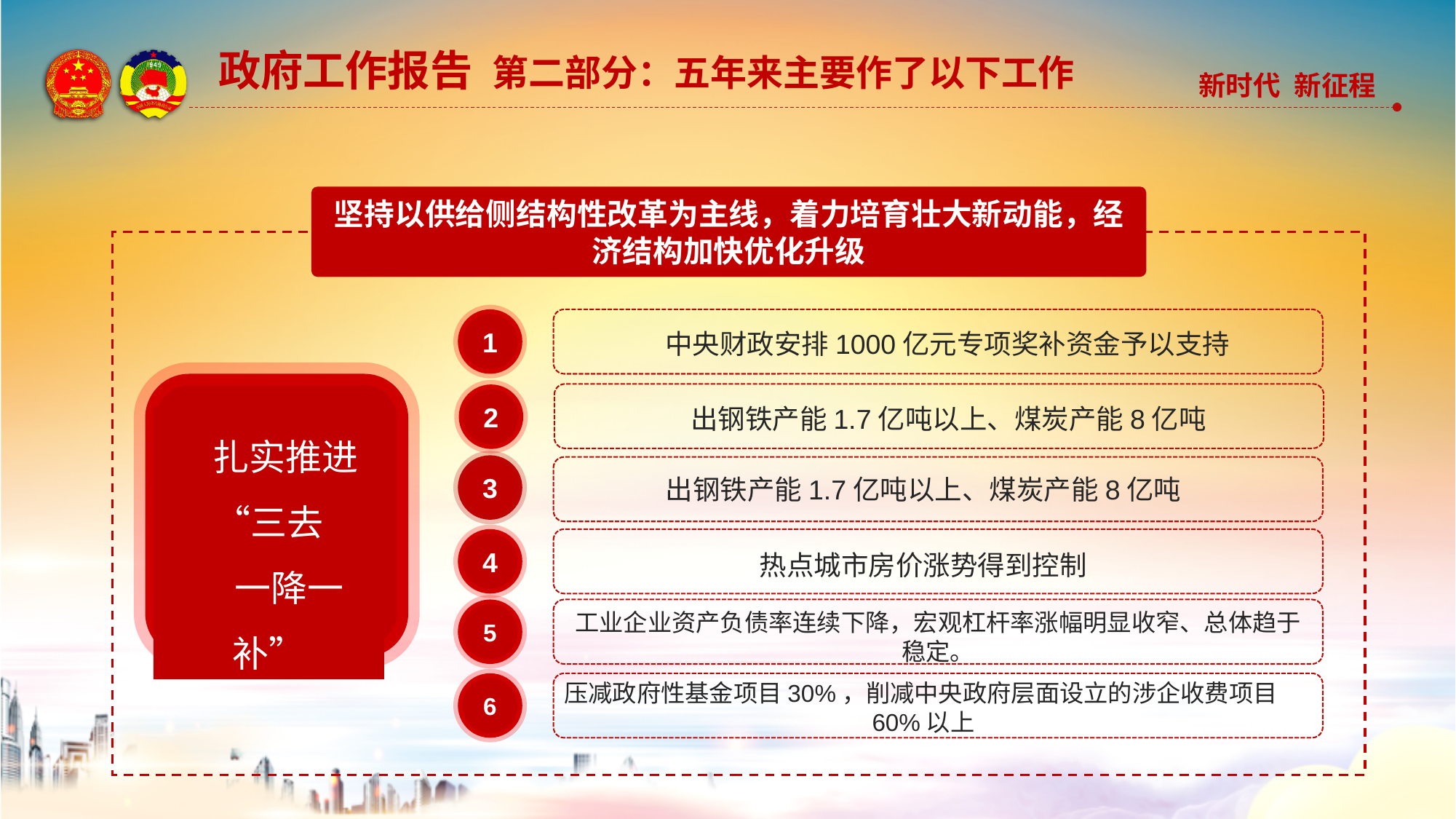

政府工作报告  第二部分：五年来主要作了以下工作

坚持以供给侧结构性改革为主线，着力培育壮大新动能，经济结构加快优化升级

1

中央财政安排1000亿元专项奖补资金予以支持

   扎实推进“三去
    一降一补”

2
出钢铁产能1.7亿吨以上、煤炭产能8亿吨
3

出钢铁产能1.7亿吨以上、煤炭产能8亿吨
4

热点城市房价涨势得到控制

5
工业企业资产负债率连续下降，宏观杠杆率涨幅明显收窄、总体趋于稳定。
压减政府性基金项目30%，削减中央政府层面设立的涉企收费项目60%以上
6